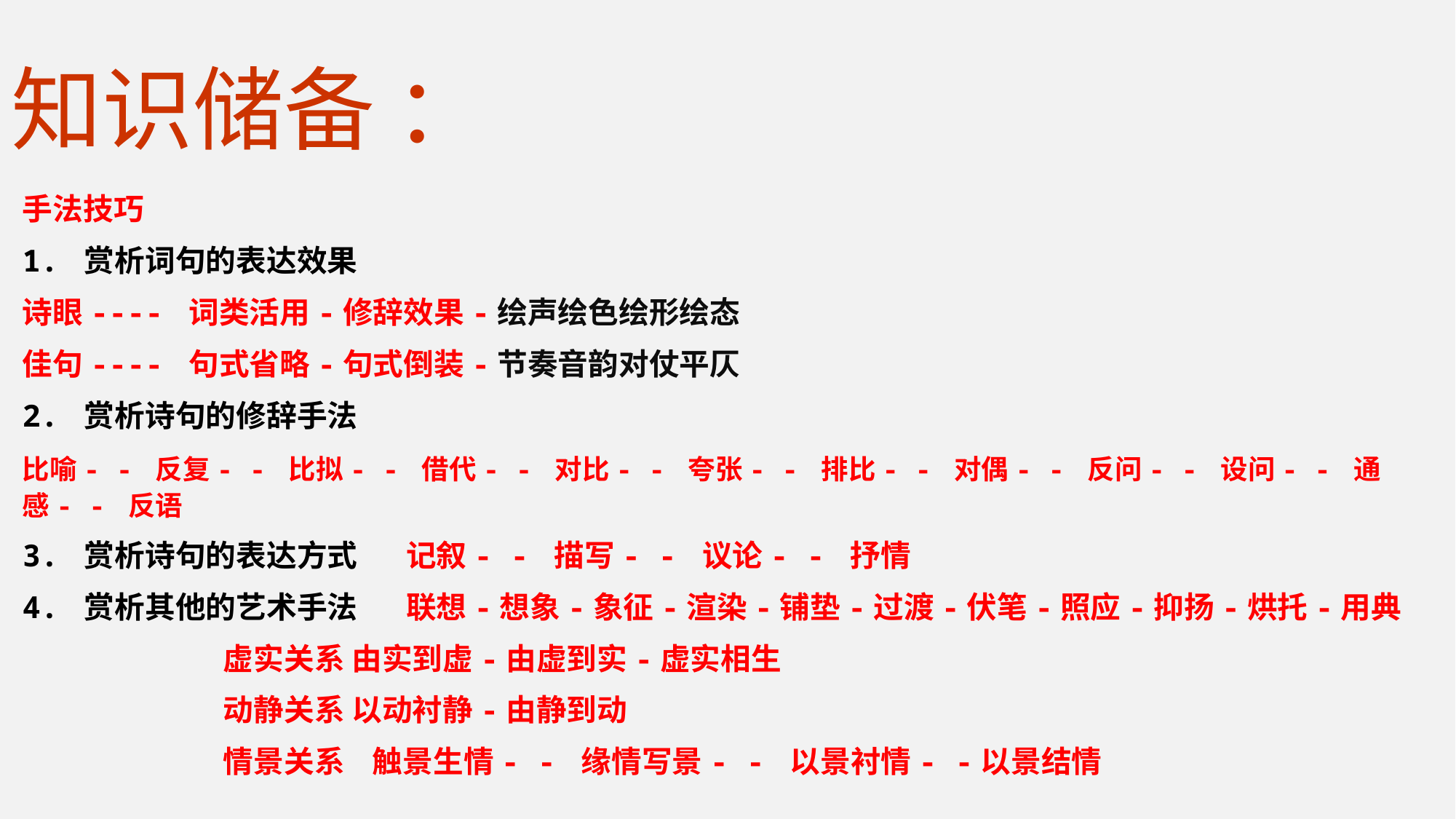

# 知识储备 ：
手法技巧
1. 赏析词句的表达效果
诗眼---- 词类活用-修辞效果-绘声绘色绘形绘态
佳句---- 句式省略-句式倒装-节奏音韵对仗平仄
2. 赏析诗句的修辞手法
比喻- - 反复- - 比拟- - 借代- - 对比- - 夸张- - 排比- - 对偶- - 反问- - 设问- - 通感- - 反语
3. 赏析诗句的表达方式       记叙- - 描写- - 议论- - 抒情
4. 赏析其他的艺术手法       联想-想象-象征-渲染-铺垫-过渡-伏笔-照应-抑扬-烘托-用典
                            虚实关系 由实到虚-由虚到实-虚实相生
                            动静关系 以动衬静-由静到动
                            情景关系    触景生情- - 缘情写景- - 以景衬情- -以景结情